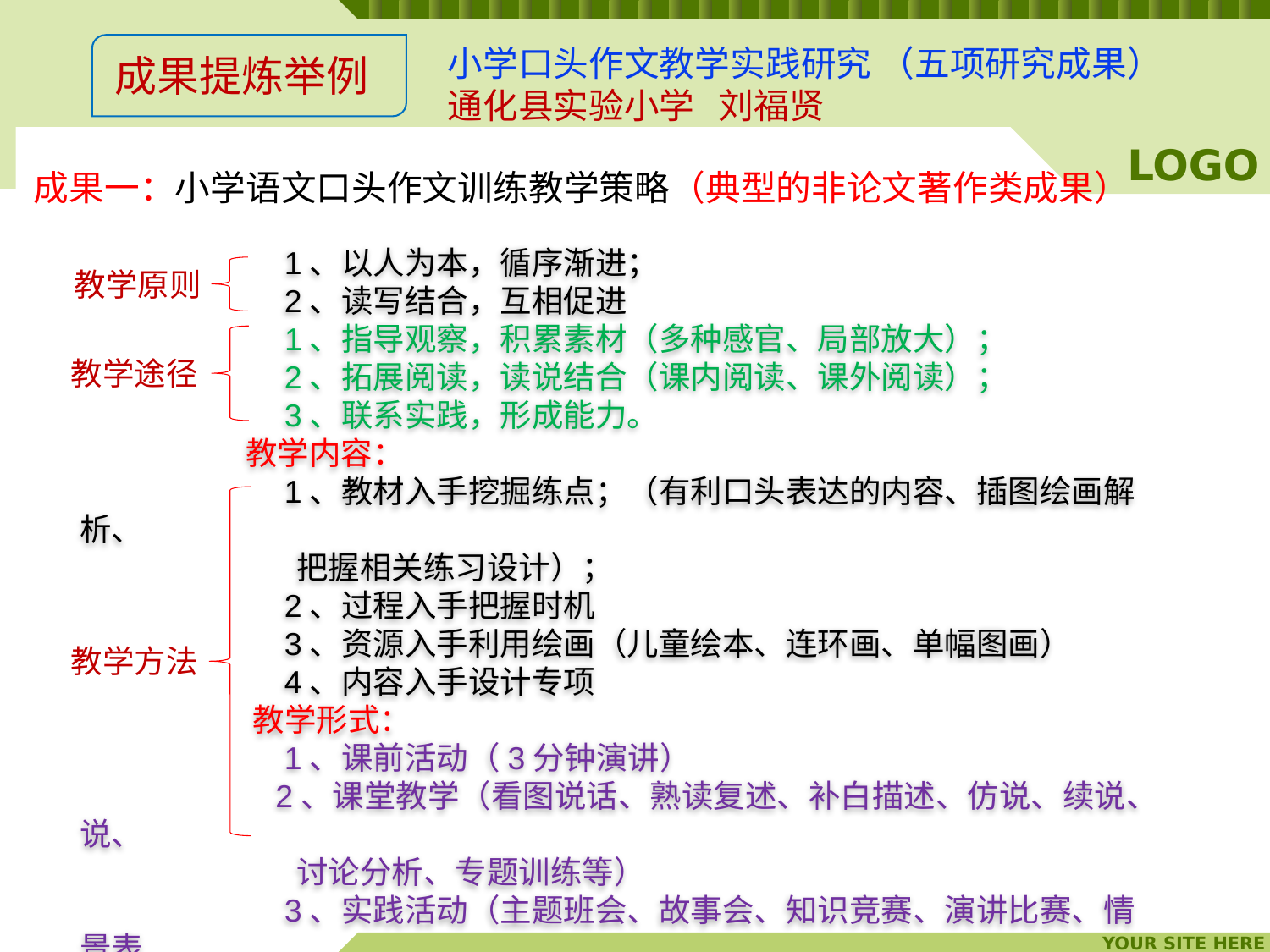

小学口头作文教学实践研究 （五项研究成果）
通化县实验小学   刘福贤
成果提炼举例

# 成果一：小学语文口头作文训练教学策略（典型的非论文著作类成果）
                       1、以人为本，循序渐进；
                       2、读写结合，互相促进
                       1、指导观察，积累素材（多种感官、局部放大）；
                       2、拓展阅读，读说结合（课内阅读、课外阅读）；
                       3、联系实践，形成能力。
                      教学内容：
                       1、教材入手挖掘练点；（有利口头表达的内容、插图绘画解析、
                             把握相关练习设计）；
                       2、过程入手把握时机
                       3、资源入手利用绘画（儿童绘本、连环画、单幅图画）
                       4、内容入手设计专项
                       教学形式：
                       1、课前活动（3分钟演讲）
                      2、课堂教学（看图说话、熟读复述、补白描述、仿说、续说、说、
                             讨论分析、专题训练等）
                       3、实践活动（主题班会、故事会、知识竞赛、演讲比赛、情景表
                             生活见闻、口头日记、读书报告、口头辩论等）

教学原则

教学途径

教学方法